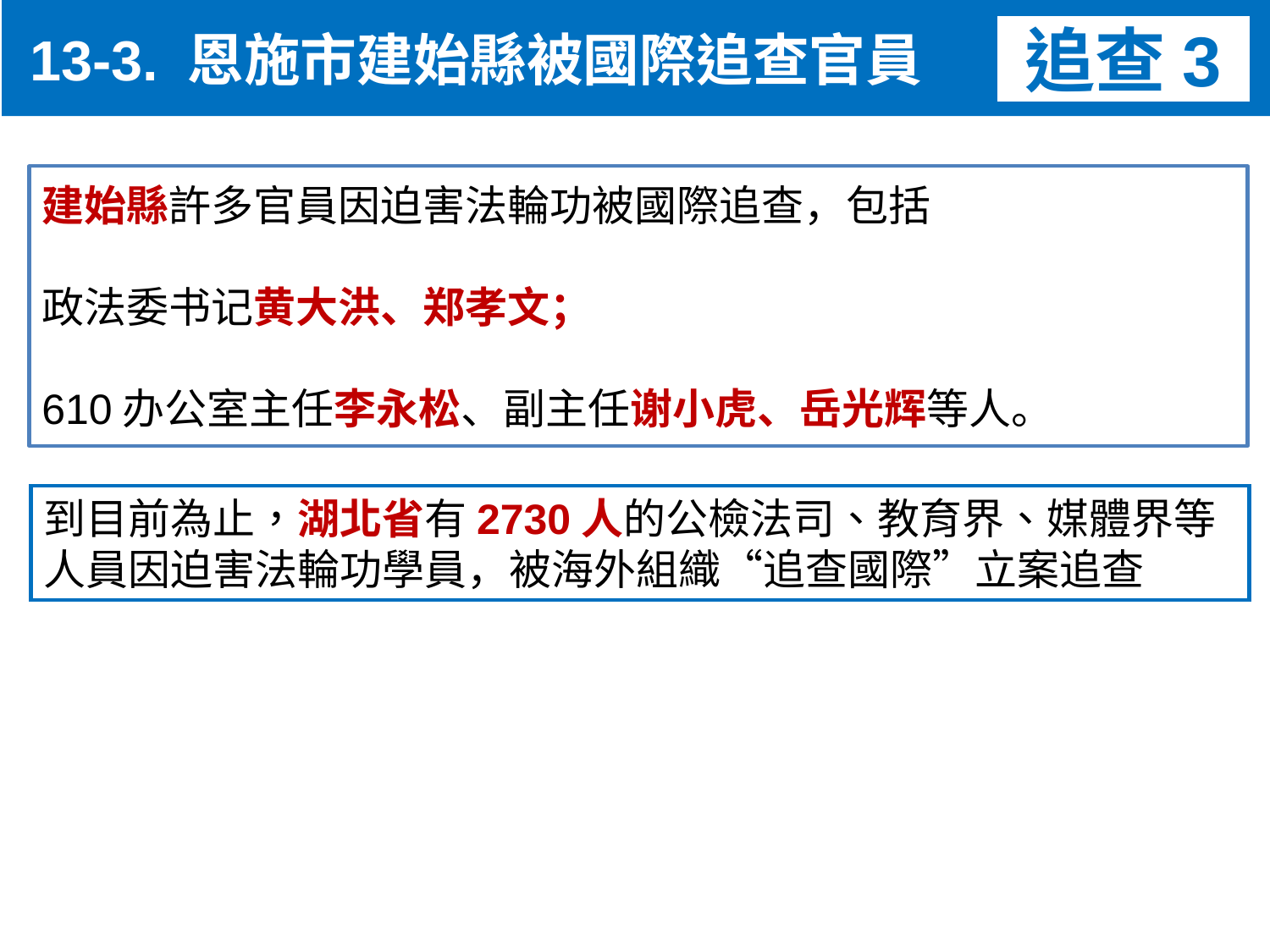

13-3. 恩施市建始縣被國際追查官員
追查3
建始縣許多官員因迫害法輪功被國際追查，包括

政法委书记黄大洪、郑孝文；

610办公室主任李永松、副主任谢小虎、岳光辉等人。
到目前為止，湖北省有2730人的公檢法司、教育界、媒體界等人員因迫害法輪功學員，被海外組織“追查國際”立案追查